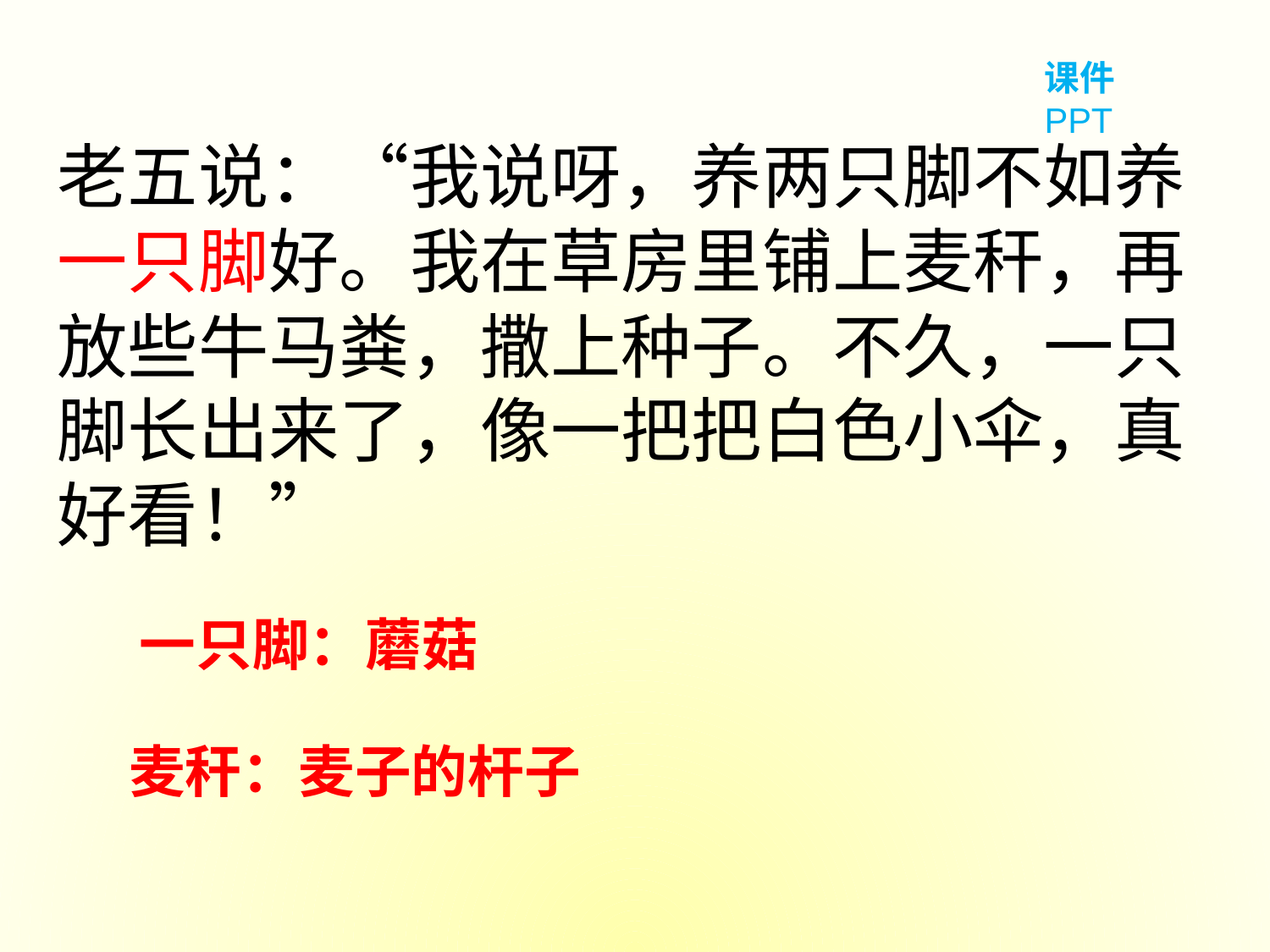

课件PPT
老五说：“我说呀，养两只脚不如养一只脚好。我在草房里铺上麦秆，再放些牛马粪，撒上种子。不久，一只脚长出来了，像一把把白色小伞，真好看！”
一只脚：蘑菇
麦秆：麦子的杆子